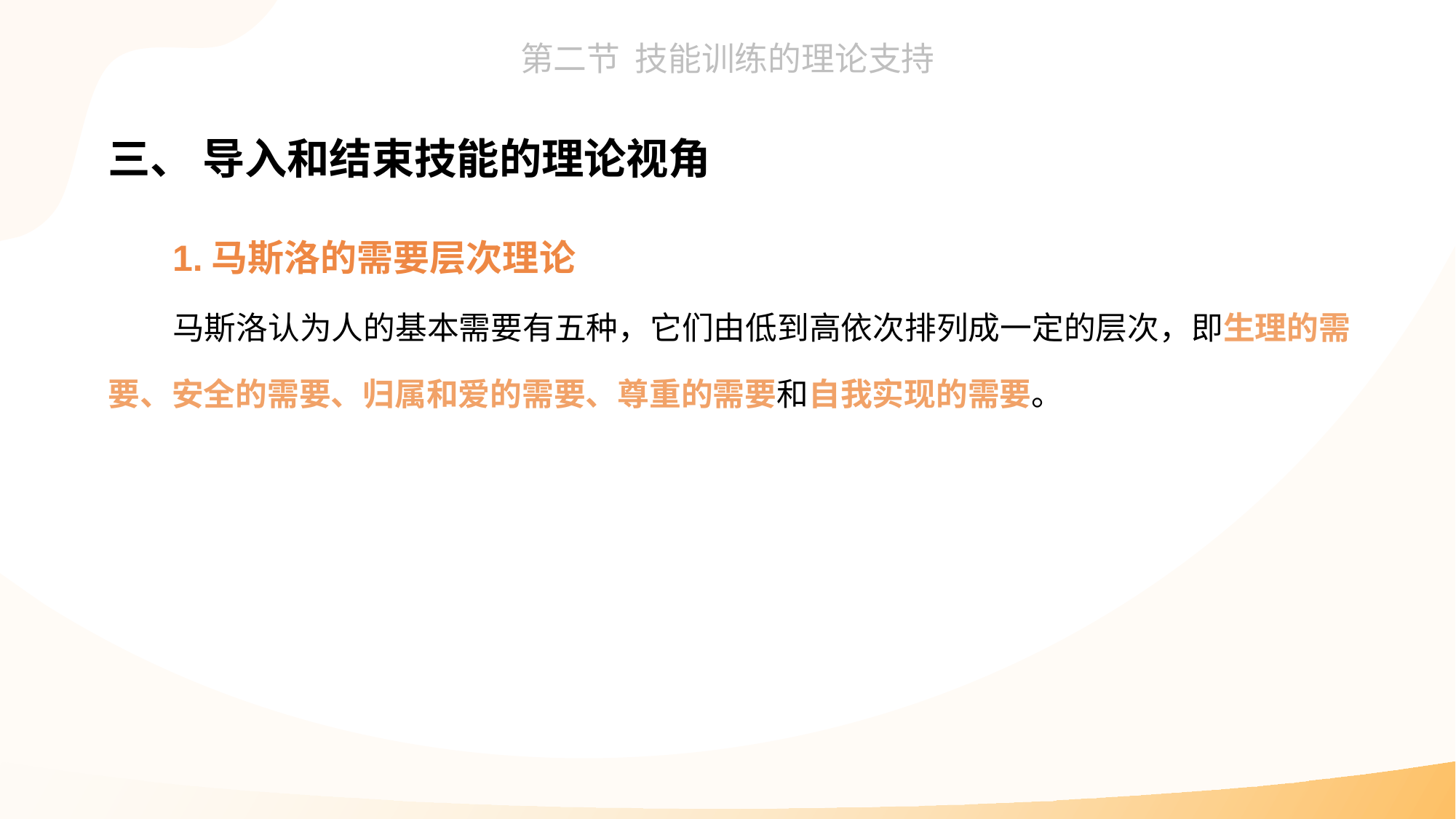

三、 导入和结束技能的理论视角
1.马斯洛的需要层次理论
马斯洛认为人的基本需要有五种，它们由低到高依次排列成一定的层次，即生理的需要、安全的需要、归属和爱的需要、尊重的需要和自我实现的需要。